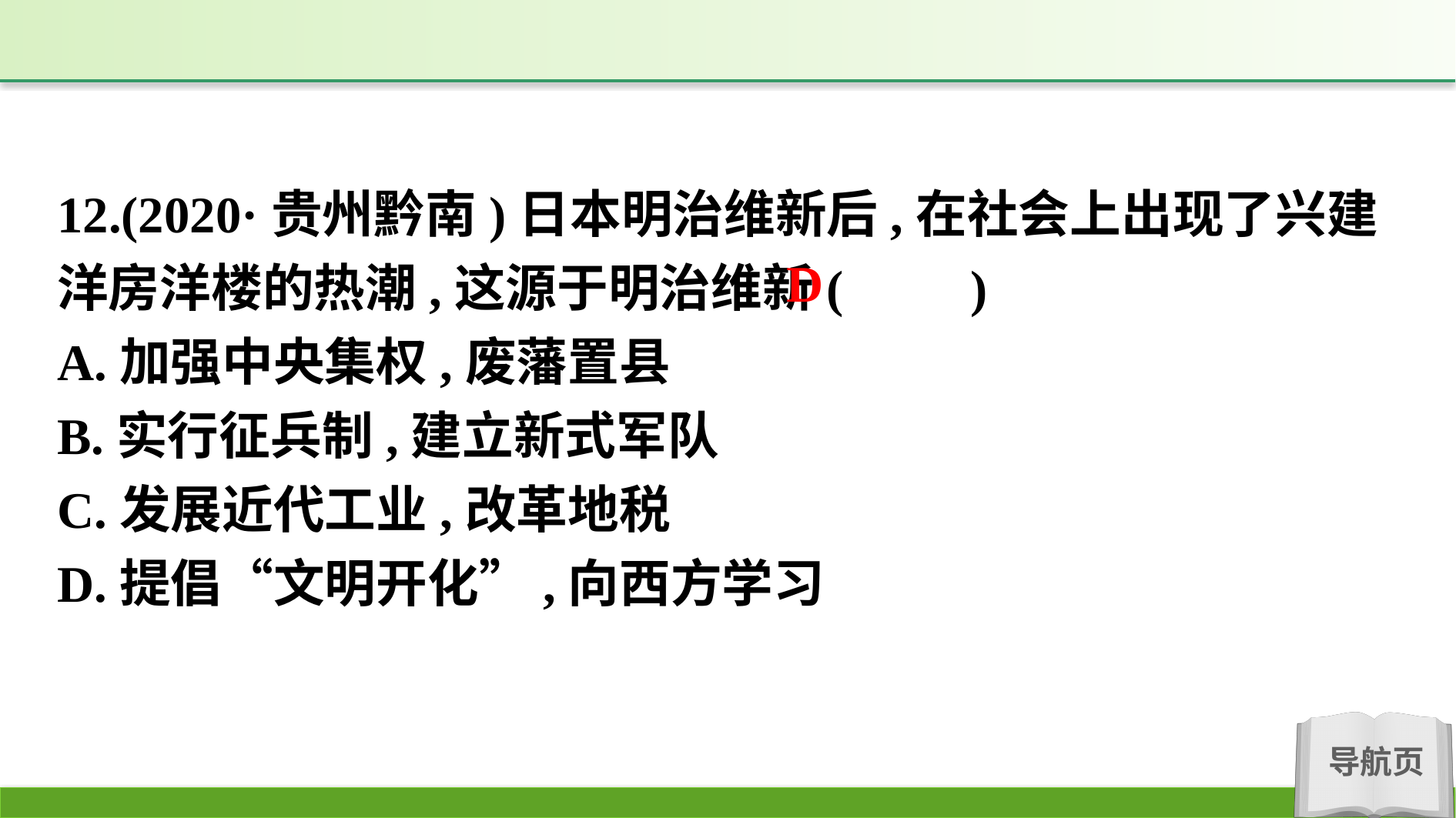

12.(2020·贵州黔南)日本明治维新后,在社会上出现了兴建洋房洋楼的热潮,这源于明治维新(　　)
A.加强中央集权,废藩置县
B.实行征兵制,建立新式军队
C.发展近代工业,改革地税
D.提倡“文明开化”,向西方学习
D